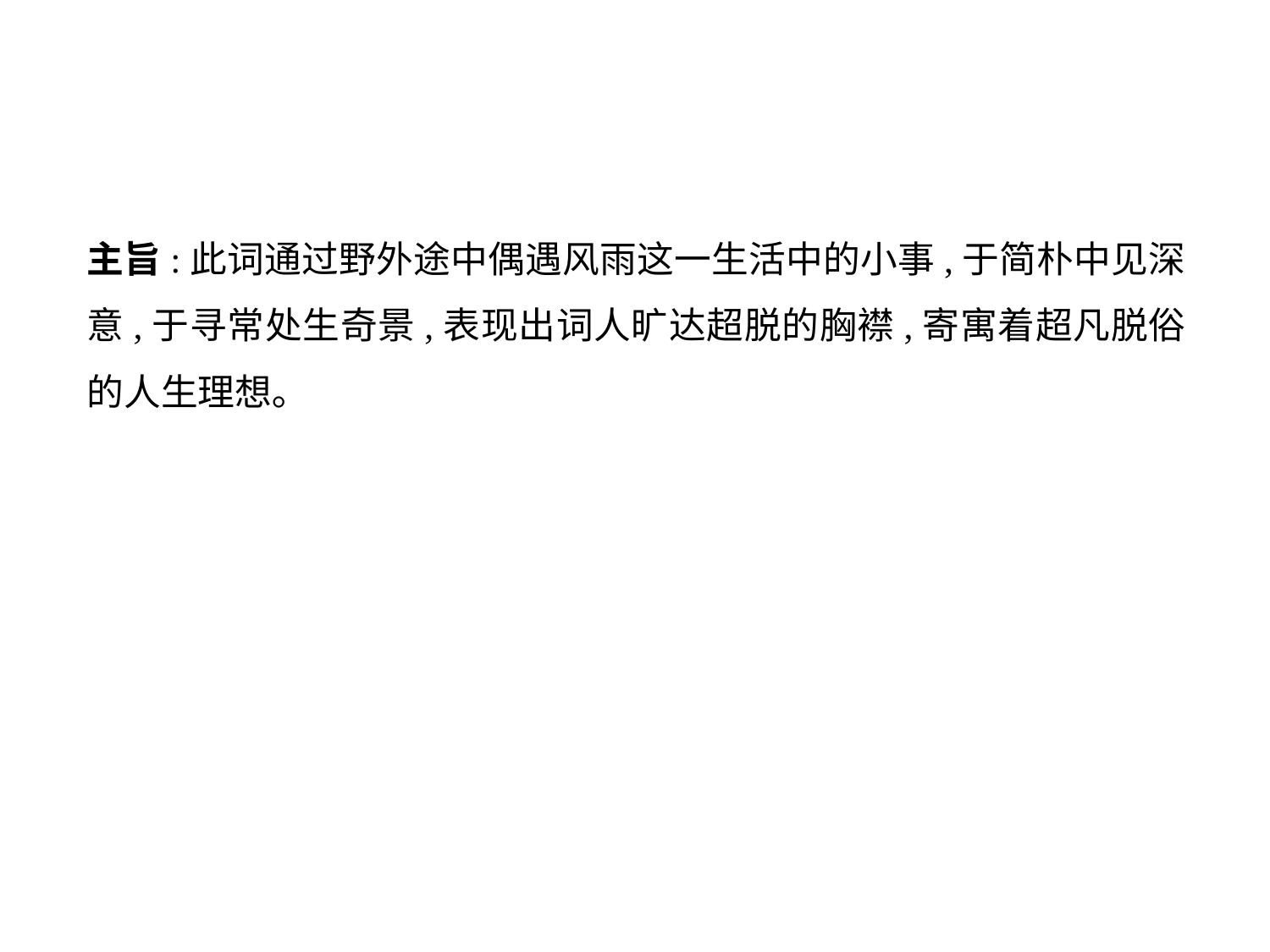

主旨:此词通过野外途中偶遇风雨这一生活中的小事,于简朴中见深意,于寻常处生奇景,表现出词人旷达超脱的胸襟,寄寓着超凡脱俗的人生理想｡